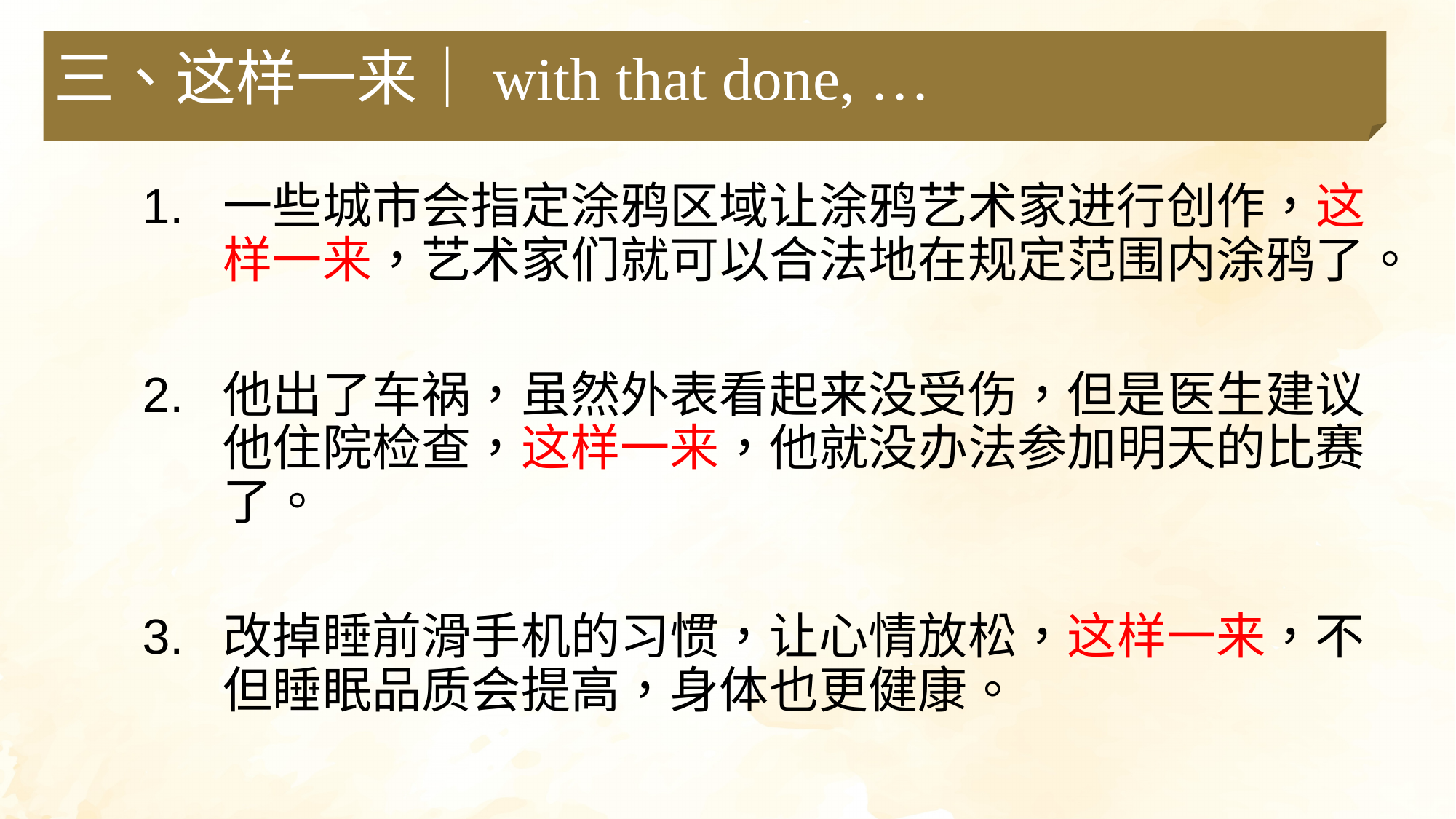

三、这样一来｜with that done, …
一些城市会指定涂鸦区域让涂鸦艺术家进行创作，这样一来，艺术家们就可以合法地在规定范围内涂鸦了。

他出了车祸，虽然外表看起来没受伤，但是医生建议他住院检查，这样一来，他就没办法参加明天的比赛了。

改掉睡前滑手机的习惯，让心情放松，这样一来，不但睡眠品质会提高，身体也更健康。